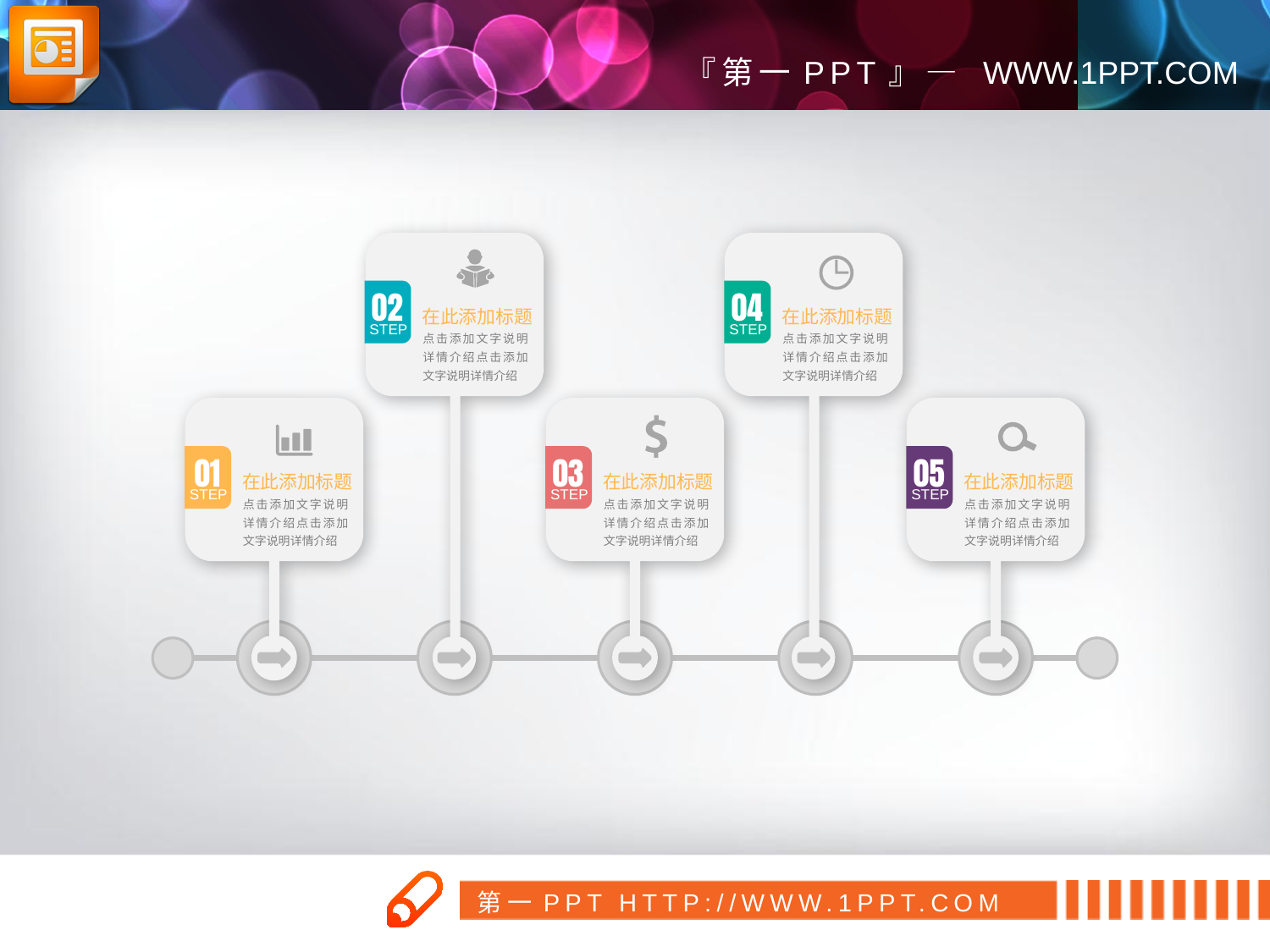

02
STEP

在此添加标题
点击添加文字说明详情介绍点击添加文字说明详情介绍

04
STEP

在此添加标题
点击添加文字说明详情介绍点击添加文字说明详情介绍

01
STEP

在此添加标题
点击添加文字说明详情介绍点击添加文字说明详情介绍

03
STEP

在此添加标题
点击添加文字说明详情介绍点击添加文字说明详情介绍

05
STEP

在此添加标题
点击添加文字说明详情介绍点击添加文字说明详情介绍